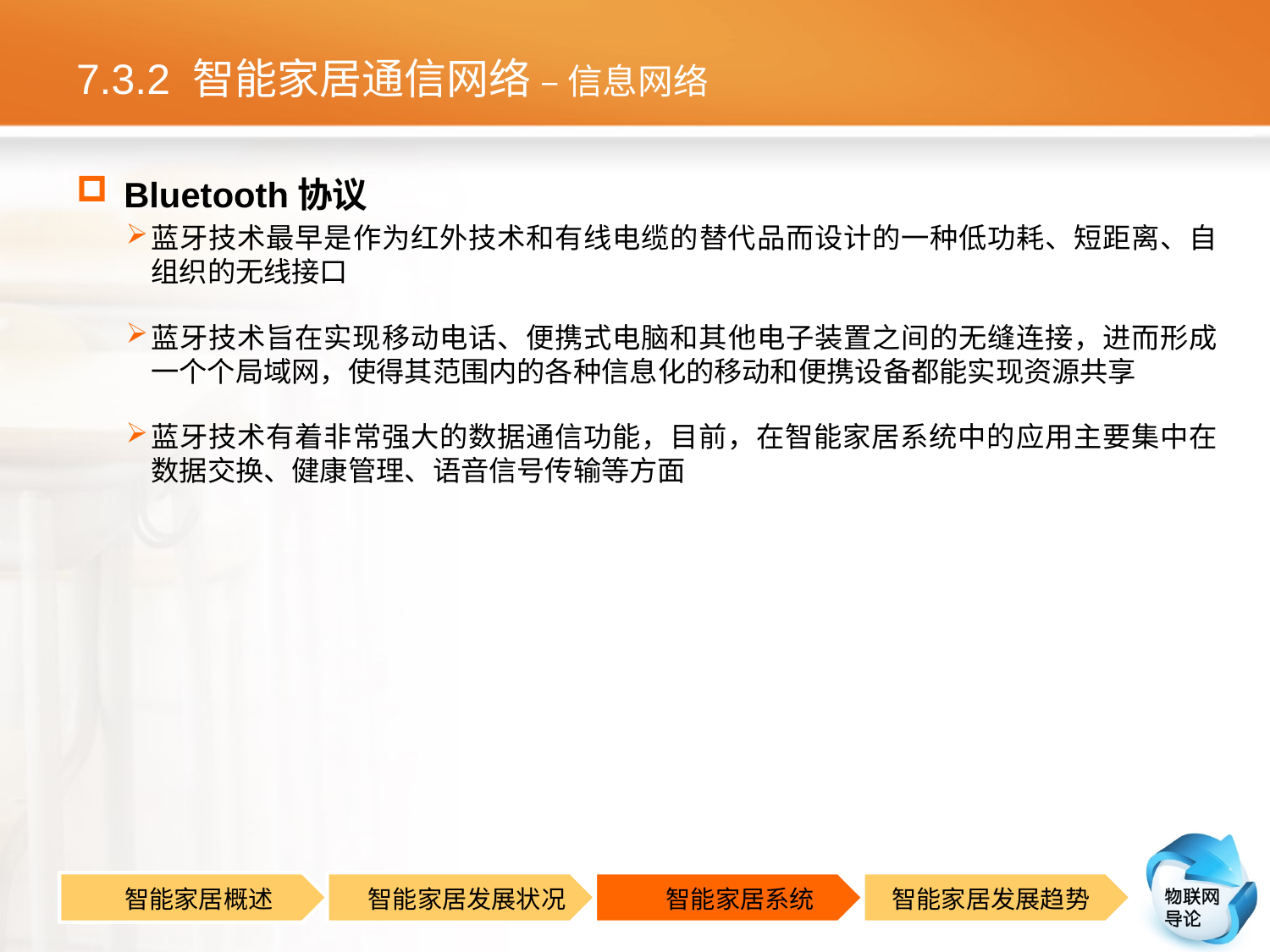

# 7.3.2 智能家居通信网络 – 信息网络
Bluetooth协议
蓝牙技术最早是作为红外技术和有线电缆的替代品而设计的一种低功耗、短距离、自组织的无线接口
蓝牙技术旨在实现移动电话、便携式电脑和其他电子装置之间的无缝连接，进而形成一个个局域网，使得其范围内的各种信息化的移动和便携设备都能实现资源共享
蓝牙技术有着非常强大的数据通信功能，目前，在智能家居系统中的应用主要集中在数据交换、健康管理、语音信号传输等方面